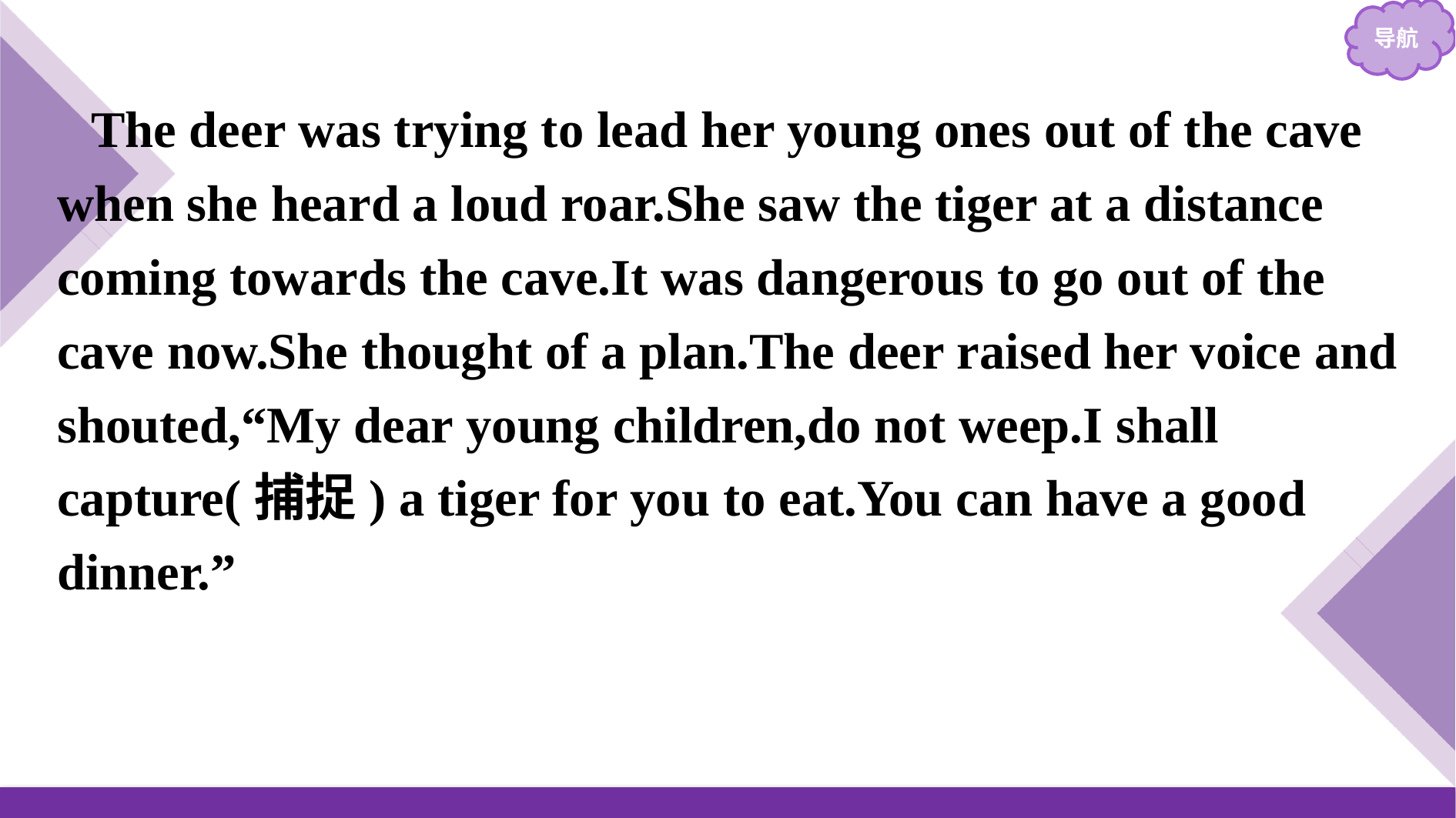

The deer was trying to lead her young ones out of the cave when she heard a loud roar.She saw the tiger at a distance coming towards the cave.It was dangerous to go out of the cave now.She thought of a plan.The deer raised her voice and shouted,“My dear young children,do not weep.I shall capture(捕捉) a tiger for you to eat.You can have a good dinner.”